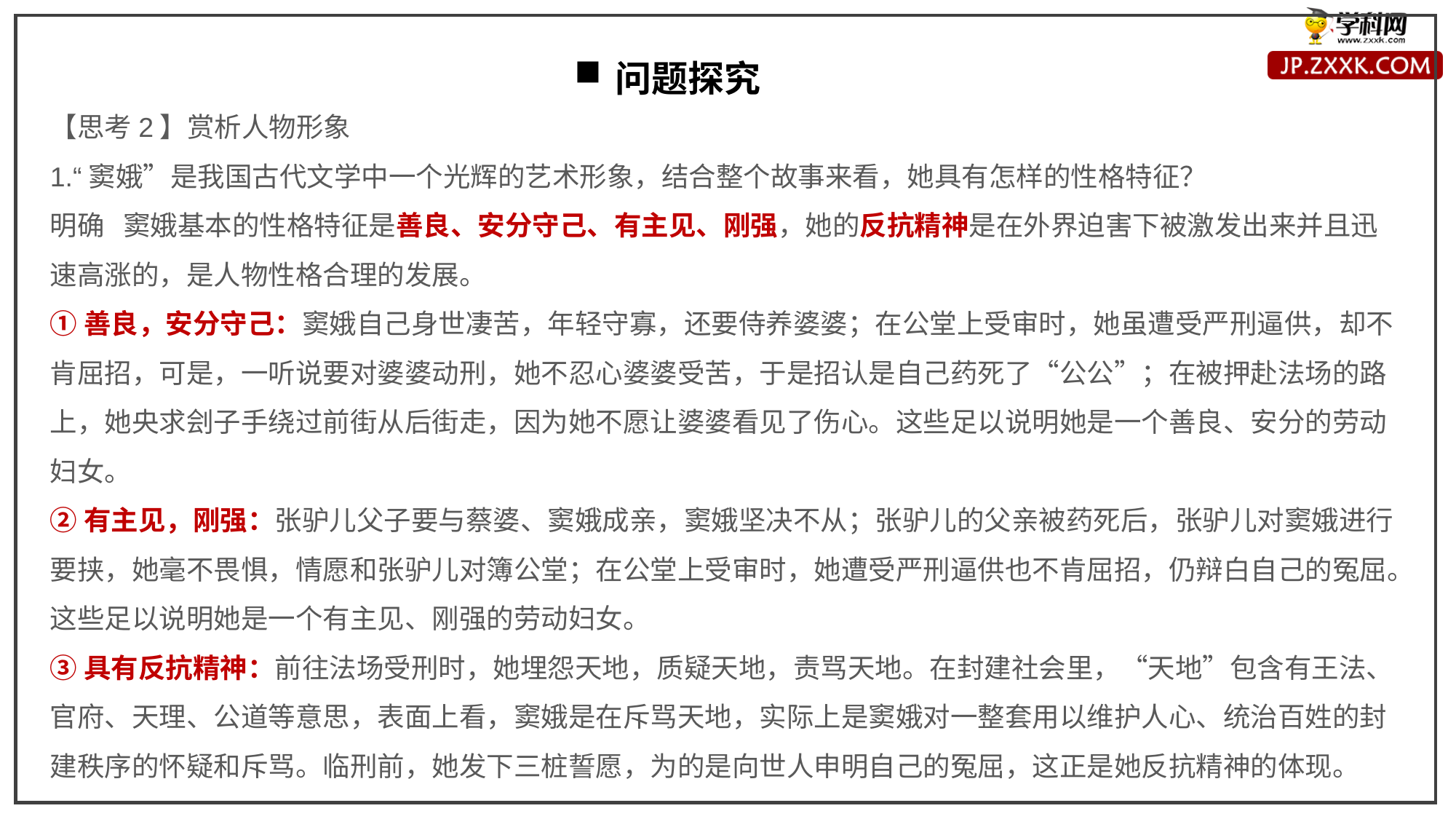

问题探究
【思考2】赏析人物形象
1.“窦娥”是我国古代文学中一个光辉的艺术形象，结合整个故事来看，她具有怎样的性格特征？
明确   窦娥基本的性格特征是善良、安分守己、有主见、刚强，她的反抗精神是在外界迫害下被激发出来并且迅速高涨的，是人物性格合理的发展。
①善良，安分守己：窦娥自己身世凄苦，年轻守寡，还要侍养婆婆；在公堂上受审时，她虽遭受严刑逼供，却不肯屈招，可是，一听说要对婆婆动刑，她不忍心婆婆受苦，于是招认是自己药死了“公公”；在被押赴法场的路上，她央求刽子手绕过前街从后街走，因为她不愿让婆婆看见了伤心。这些足以说明她是一个善良、安分的劳动妇女。
②有主见，刚强：张驴儿父子要与蔡婆、窦娥成亲，窦娥坚决不从；张驴儿的父亲被药死后，张驴儿对窦娥进行要挟，她毫不畏惧，情愿和张驴儿对簿公堂；在公堂上受审时，她遭受严刑逼供也不肯屈招，仍辩白自己的冤屈。这些足以说明她是一个有主见、刚强的劳动妇女。
③具有反抗精神：前往法场受刑时，她埋怨天地，质疑天地，责骂天地。在封建社会里，“天地”包含有王法、官府、天理、公道等意思，表面上看，窦娥是在斥骂天地，实际上是窦娥对一整套用以维护人心、统治百姓的封建秩序的怀疑和斥骂。临刑前，她发下三桩誓愿，为的是向世人申明自己的冤屈，这正是她反抗精神的体现。